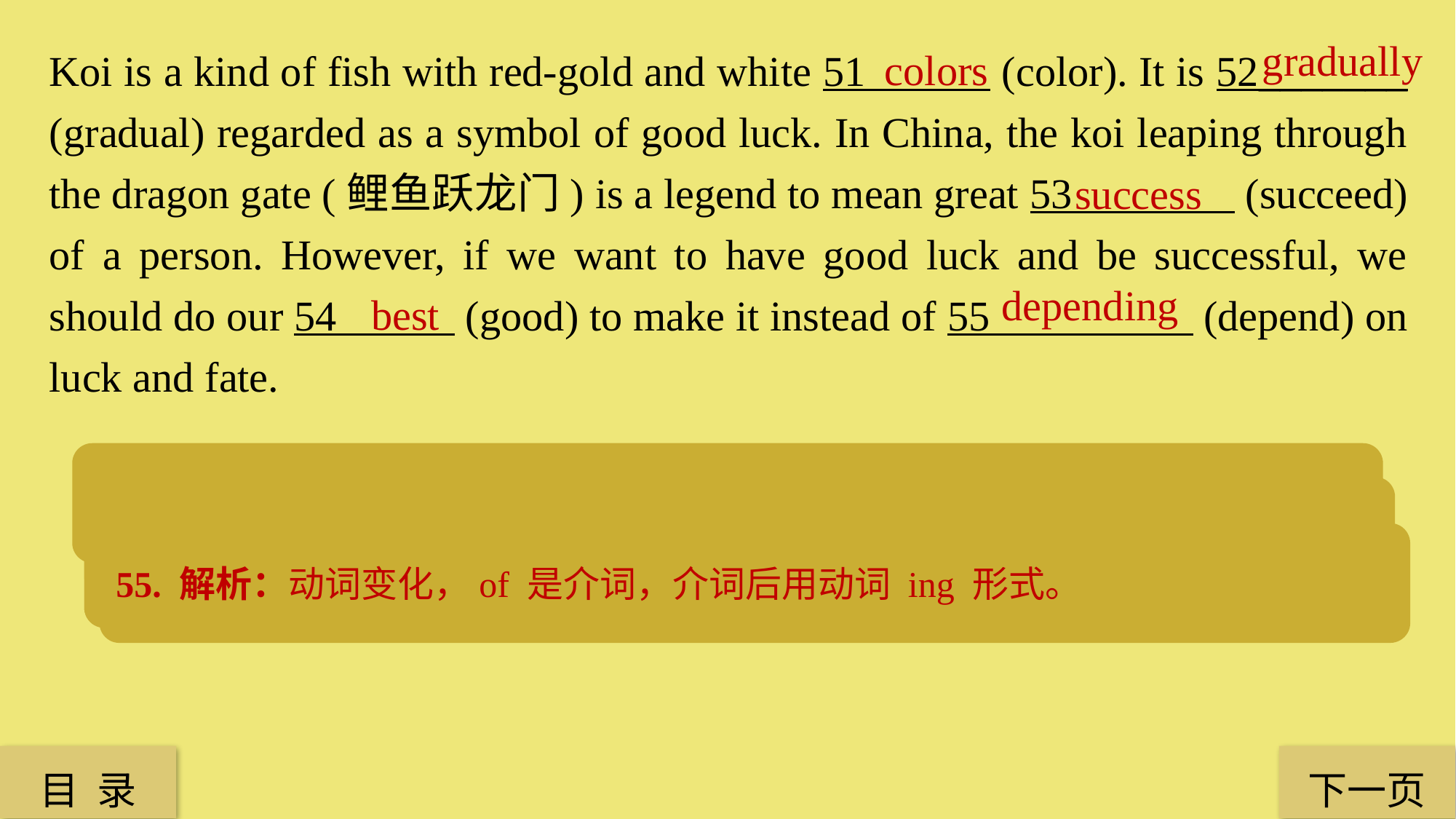

Koi is a kind of fish with red-gold and white 51            (color). It is 52_______ (gradual) regarded as a symbol of good luck. In China, the koi leaping through the dragon gate (鲤鱼跃龙门) is a legend to mean great 53                (succeed) of a person. However, if we want to have good luck and be successful, we should do our 54            (good) to make it instead of 55                    (depend) on luck and fate.
gradually
  colors
 success
 depending
 best
51. 解析：考查名词单复数，句中提到两种颜色，故 color 要加 s。
52. 解析：考查词形变换，修饰动词用副词，所有要加 ly。
53. 解析：考查词形变换，“一个人的巨大成功”中的“成功”是名词，括号中的succeed 要转化为名词。
54. 解析：词形变化和固定搭配，do one’s best 是“尽某人最大努力”。
55. 解析：动词变化，of 是介词，介词后用动词 ing 形式。